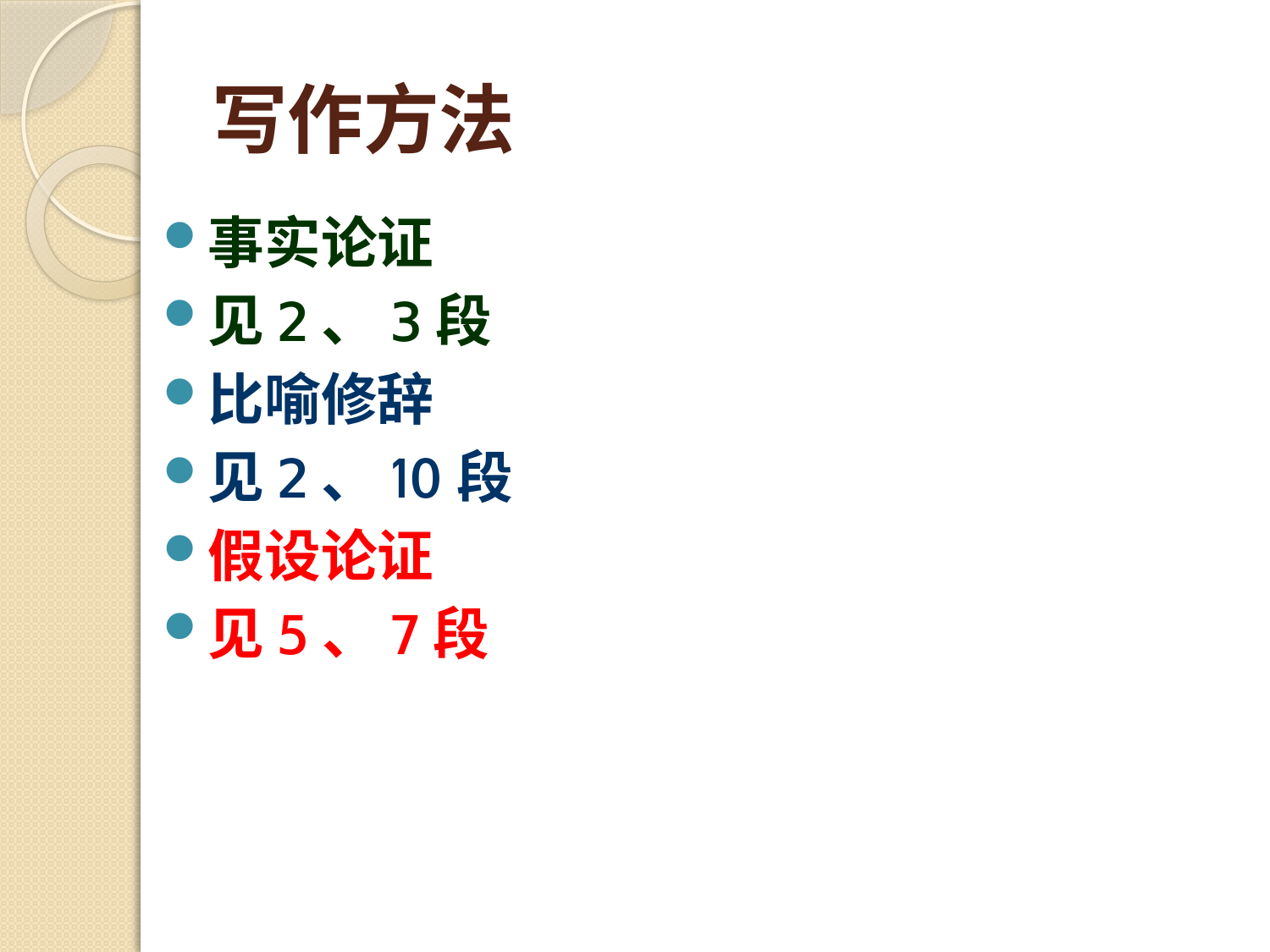

# 写作方法
事实论证
见2、3段
比喻修辞
见2、10段
假设论证
见5、7段